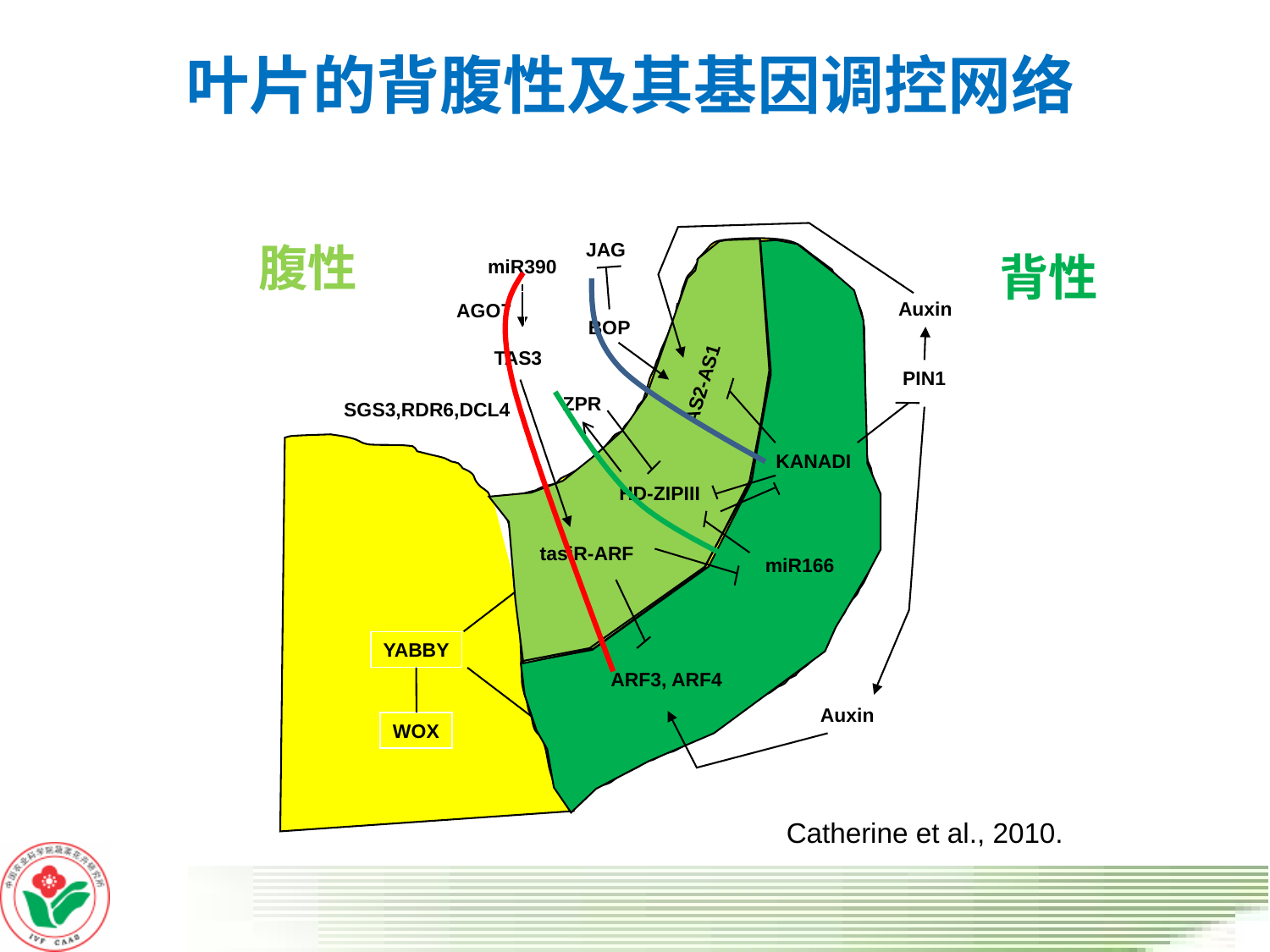

# 叶片的背腹性及其基因调控网络

腹性
JAG

背性
miR390

Auxin
AGO7
BOP
TAS3
PIN1
AS2-AS1

ZPR

SGS3,RDR6,DCL4

KANADI

HD-ZIPIII

tasiR-ARF

miR166

YABBY
ARF3, ARF4

Auxin

WOX
Catherine et al., 2010.